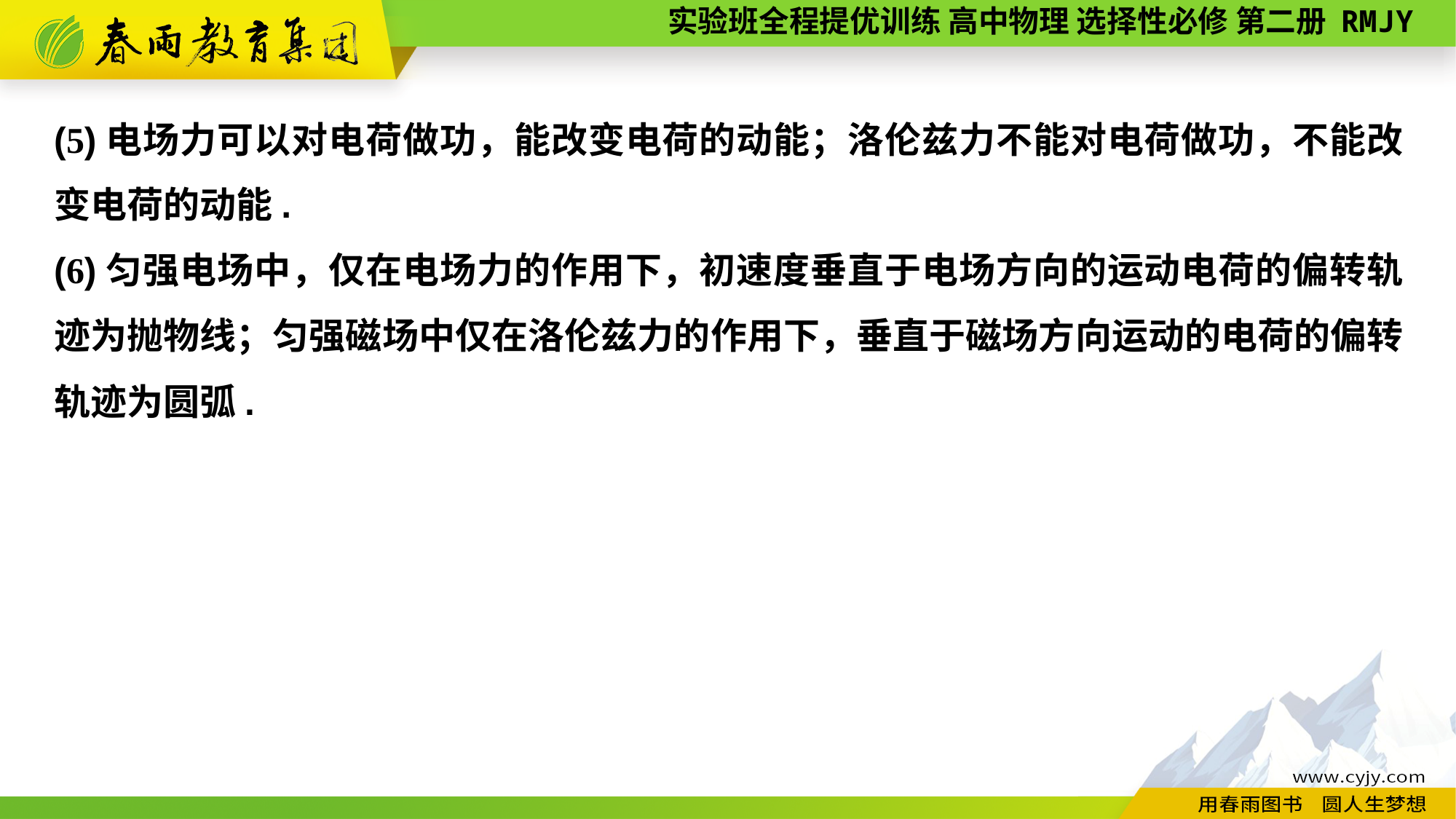

(5)电场力可以对电荷做功，能改变电荷的动能；洛伦兹力不能对电荷做功，不能改变电荷的动能.
(6)匀强电场中，仅在电场力的作用下，初速度垂直于电场方向的运动电荷的偏转轨迹为抛物线；匀强磁场中仅在洛伦兹力的作用下，垂直于磁场方向运动的电荷的偏转轨迹为圆弧.